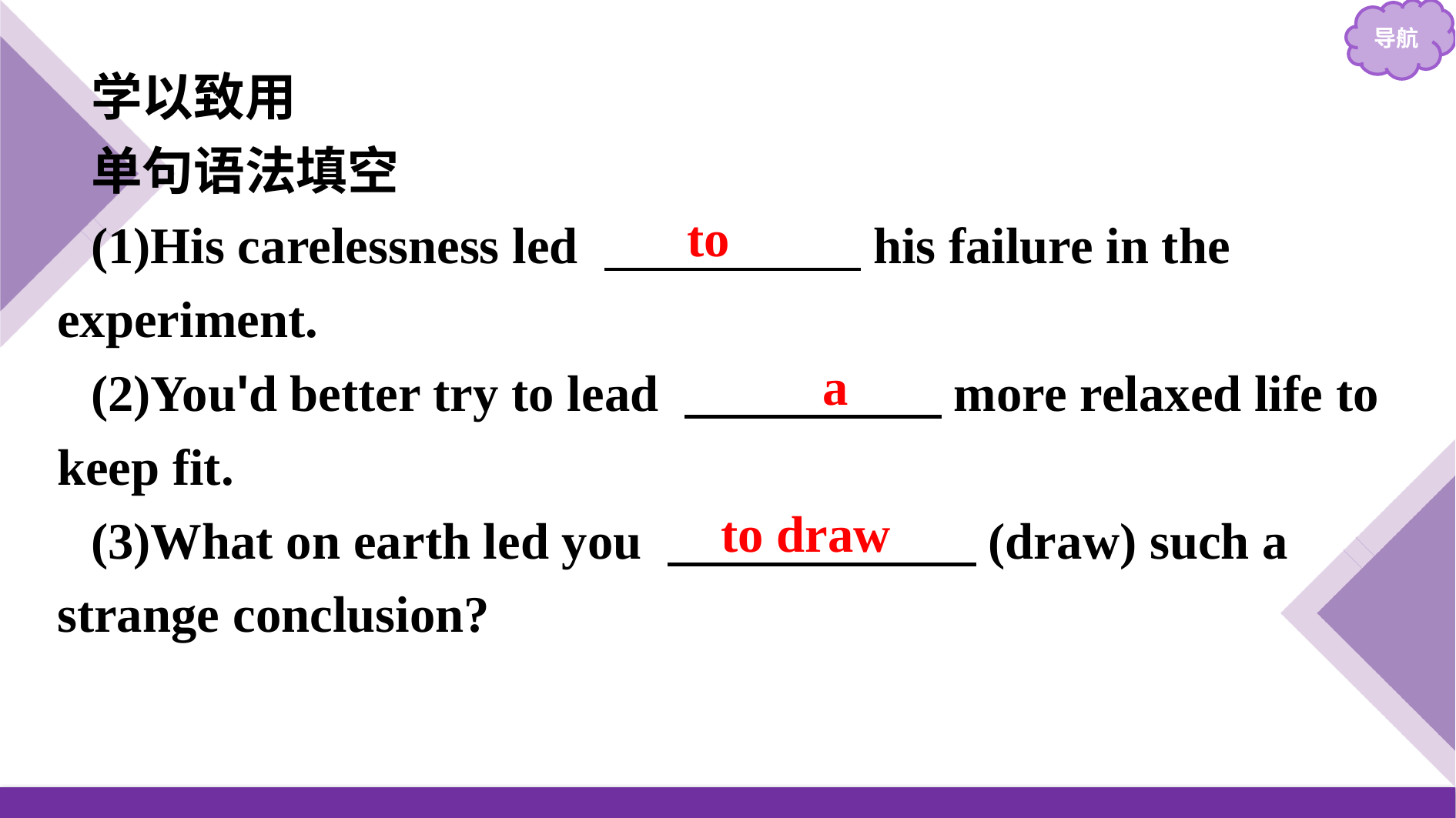

学以致用
单句语法填空
(1)His carelessness led 　　　　　his failure in the experiment.
(2)You'd better try to lead 　　　　　more relaxed life to keep fit.
(3)What on earth led you 　　　　　　(draw) such a strange conclusion?
to
a
to draw